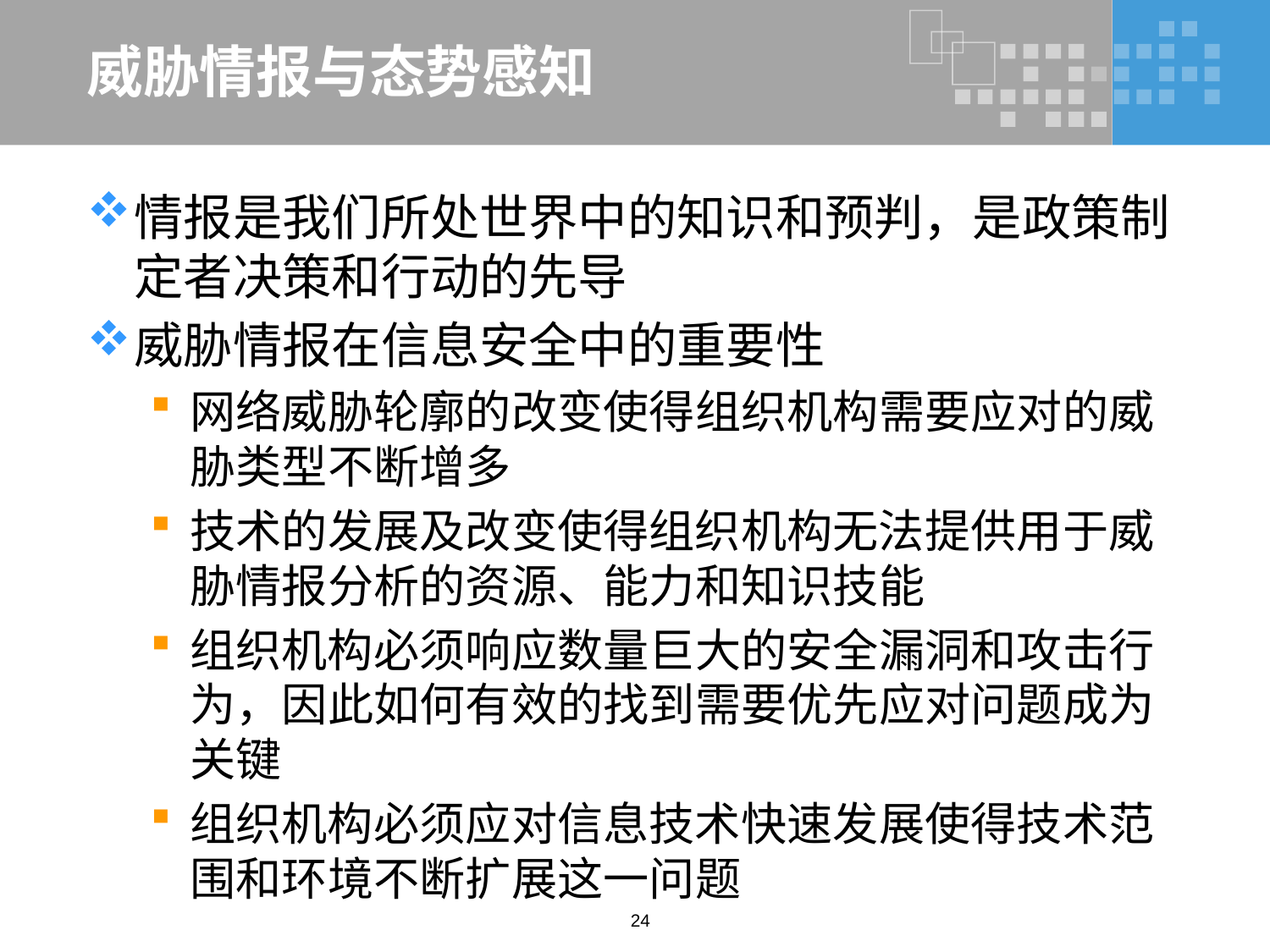

# 威胁情报与态势感知
情报是我们所处世界中的知识和预判，是政策制定者决策和行动的先导
威胁情报在信息安全中的重要性
网络威胁轮廓的改变使得组织机构需要应对的威胁类型不断增多
技术的发展及改变使得组织机构无法提供用于威胁情报分析的资源、能力和知识技能
组织机构必须响应数量巨大的安全漏洞和攻击行为，因此如何有效的找到需要优先应对问题成为关键
组织机构必须应对信息技术快速发展使得技术范围和环境不断扩展这一问题
24